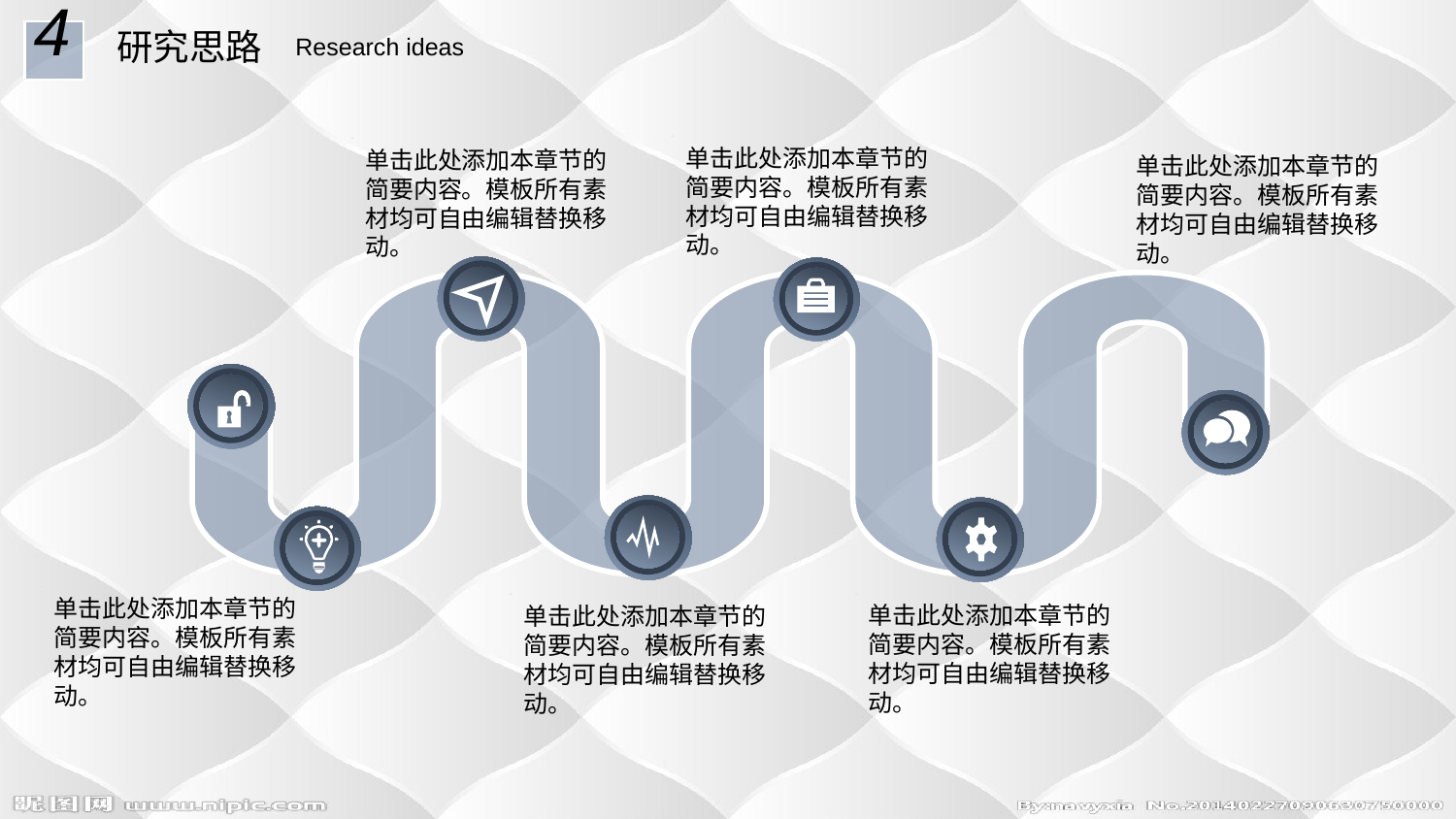

4
研究思路

Research ideas
单击此处添加本章节的简要内容。模板所有素材均可自由编辑替换移动。
单击此处添加本章节的简要内容。模板所有素材均可自由编辑替换移动。
单击此处添加本章节的简要内容。模板所有素材均可自由编辑替换移动。

单击此处添加本章节的简要内容。模板所有素材均可自由编辑替换移动。
单击此处添加本章节的简要内容。模板所有素材均可自由编辑替换移动。
单击此处添加本章节的简要内容。模板所有素材均可自由编辑替换移动。